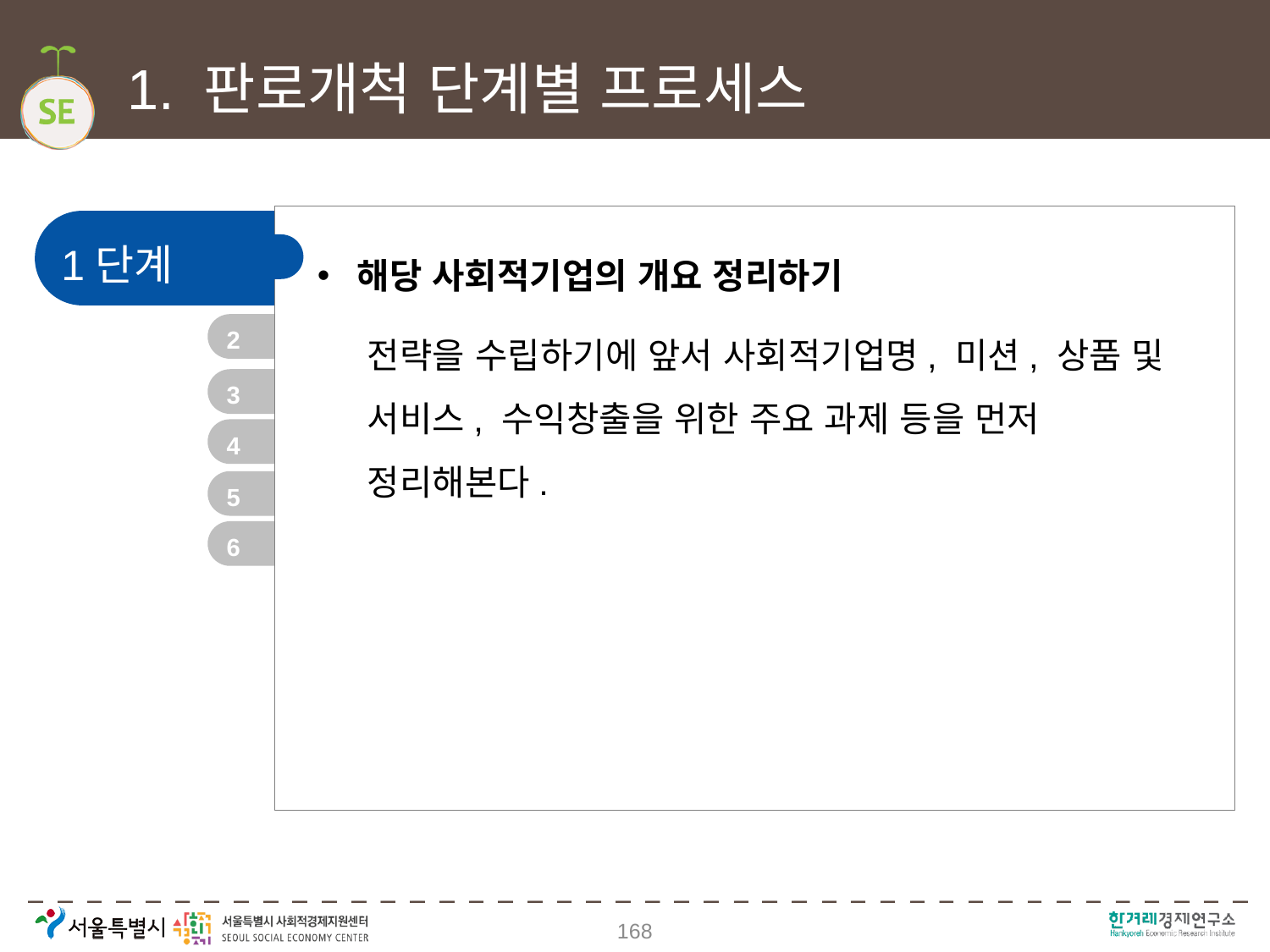

# 1. 판로개척 단계별 프로세스

1단계
해당 사회적기업의 개요 정리하기

전략을 수립하기에 앞서 사회적기업명, 미션, 상품 및 서비스, 수익창출을 위한 주요 과제 등을 먼저 정리해본다.
2
3
4
5
6
168